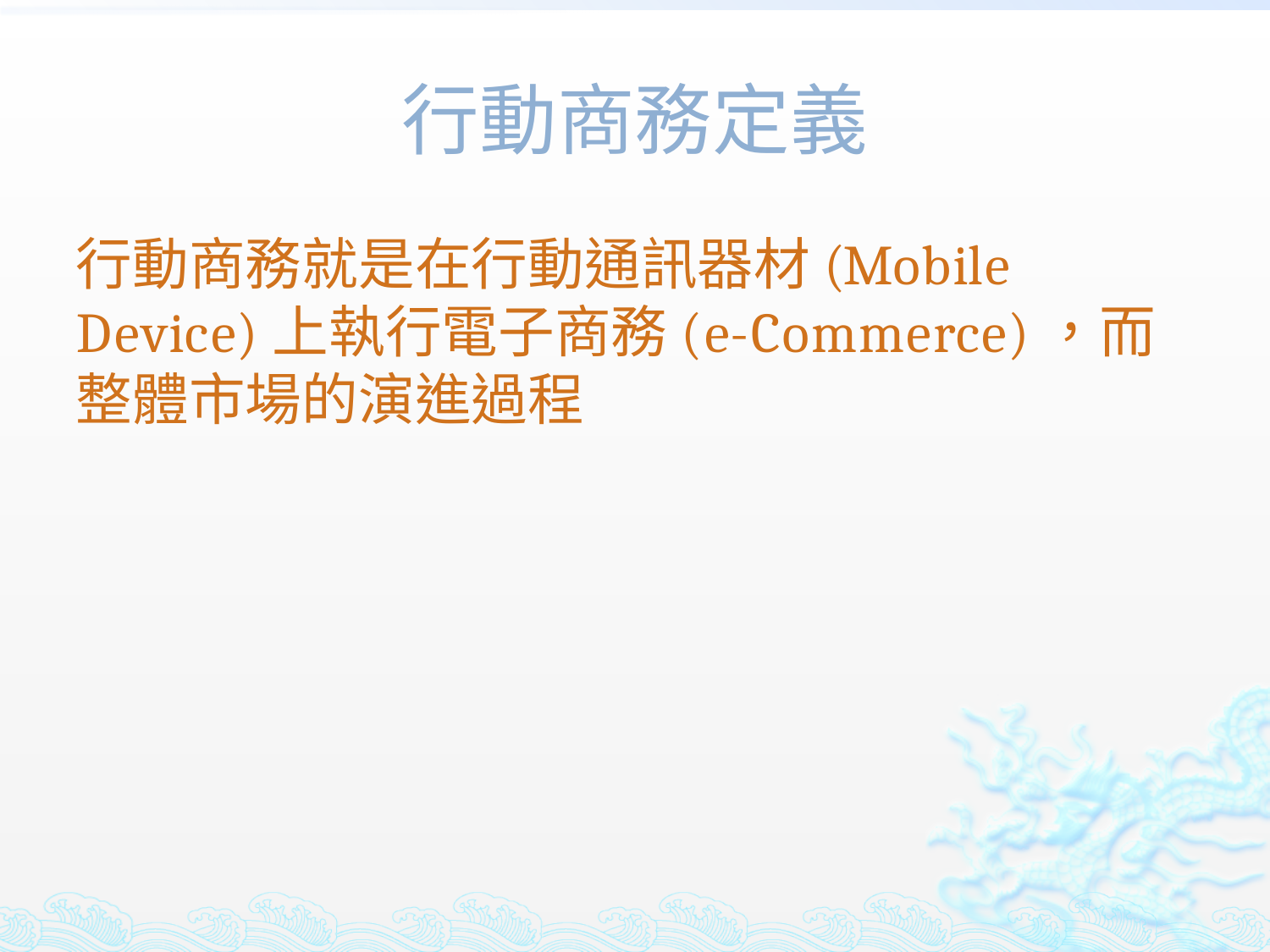

# 行動商務定義
行動商務就是在行動通訊器材(Mobile Device)上執行電子商務(e-Commerce)，而整體市場的演進過程